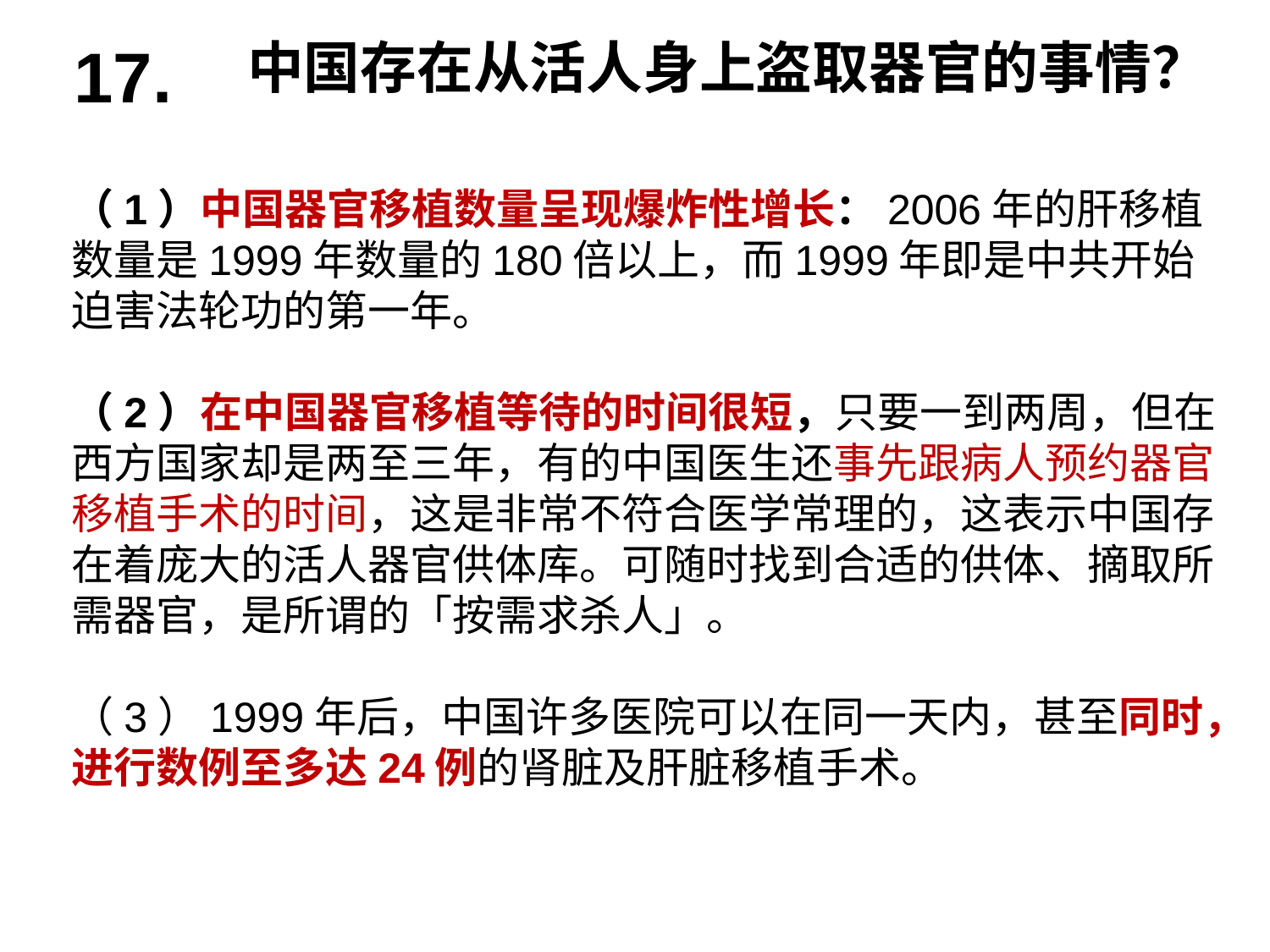

17.
中国存在从活人身上盗取器官的事情？
（1）中国器官移植数量呈现爆炸性增长：2006年的肝移植数量是1999年数量的180倍以上，而1999年即是中共开始迫害法轮功的第一年。

（2）在中国器官移植等待的时间很短，只要一到两周，但在西方国家却是两至三年，有的中国医生还事先跟病人预约器官移植手术的时间，这是非常不符合医学常理的，这表示中国存在着庞大的活人器官供体库。可随时找到合适的供体、摘取所需器官，是所谓的「按需求杀人」。

（3）1999年后，中国许多医院可以在同一天内，甚至同时，进行数例至多达24例的肾脏及肝脏移植手术。